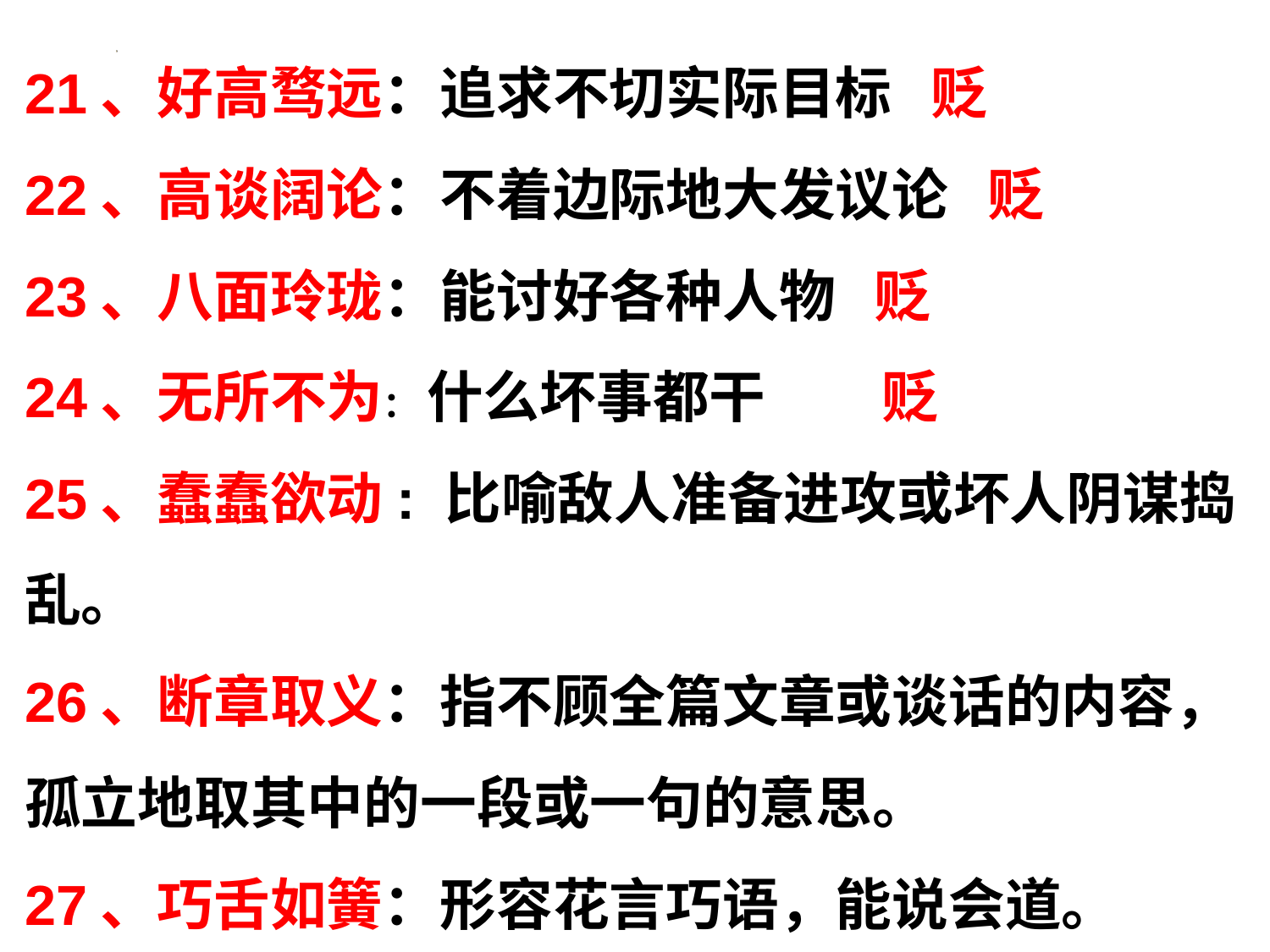

21、好高骛远：追求不切实际目标   贬
22、高谈阔论：不着边际地大发议论   贬
23、八面玲珑：能讨好各种人物   贬
24、无所不为： 什么坏事都干         贬
25、蠢蠢欲动: 比喻敌人准备进攻或坏人阴谋捣乱。
26、断章取义：指不顾全篇文章或谈话的内容，孤立地取其中的一段或一句的意思。
27、巧舌如簧：形容花言巧语，能说会道。